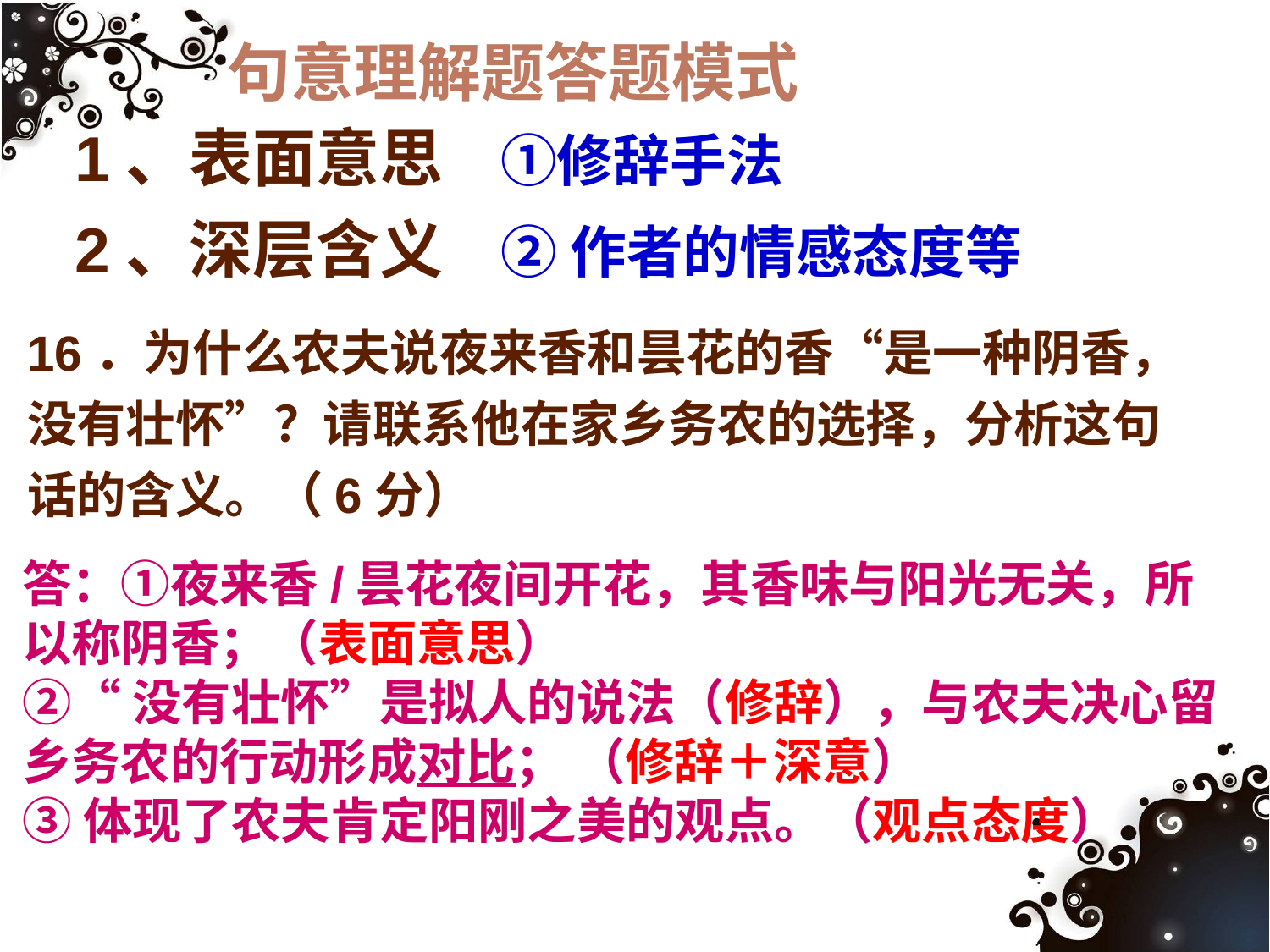

句意理解题答题模式

 1、表面意思    ①修辞手法
 2、深层含义    ② 作者的情感态度等

16．为什么农夫说夜来香和昙花的香“是一种阴香，没有壮怀”？请联系他在家乡务农的选择，分析这句话的含义。（6分）
答：①夜来香/昙花夜间开花，其香味与阳光无关，所以称阴香；（表面意思）
②“没有壮怀”是拟人的说法（修辞），与农夫决心留乡务农的行动形成对比； （修辞＋深意）
③体现了农夫肯定阳刚之美的观点。（观点态度）